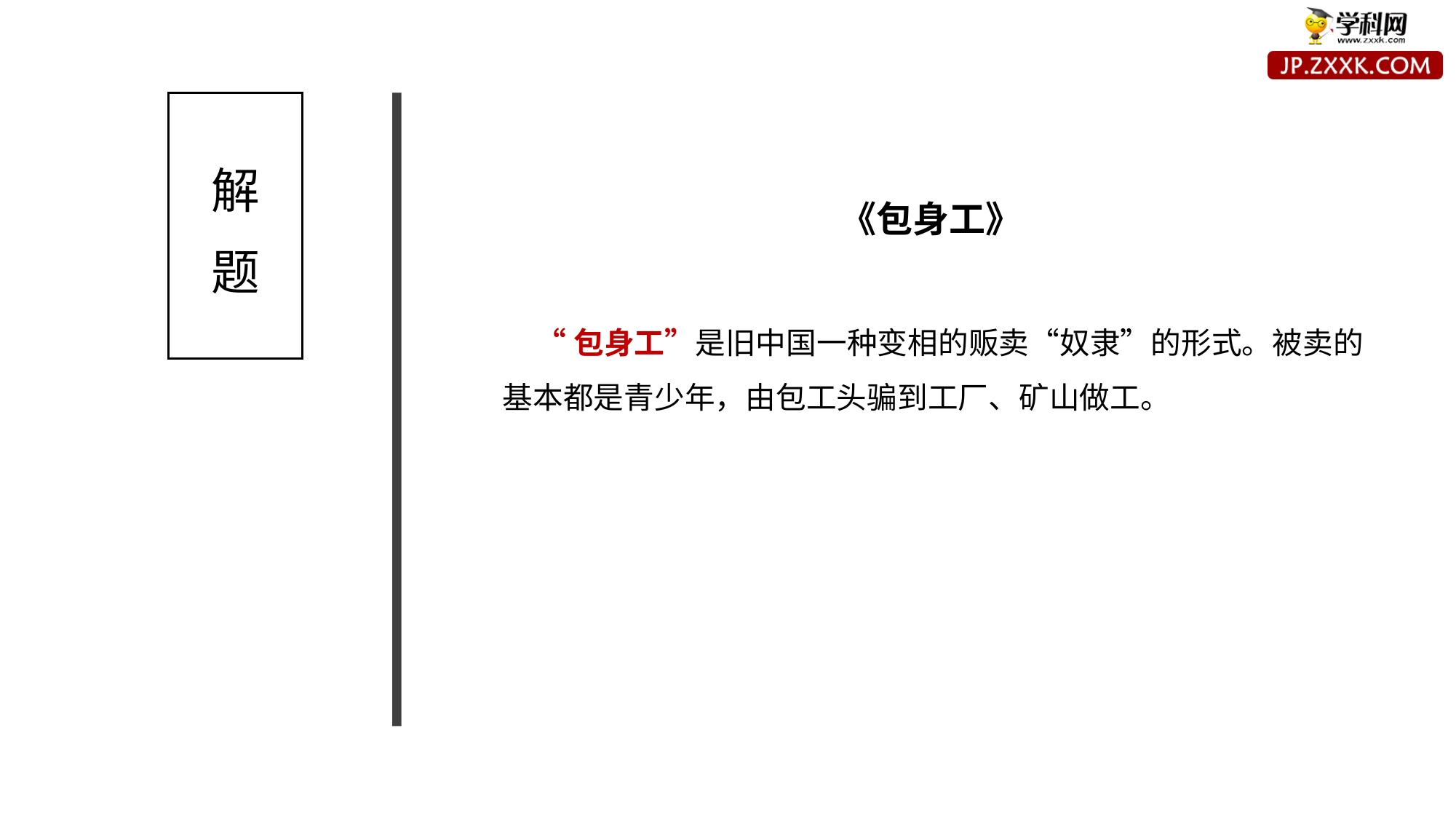

解题
《包身工》

     “包身工”是旧中国一种变相的贩卖“奴隶”的形式。被卖的基本都是青少年，由包工头骗到工厂、矿山做工。